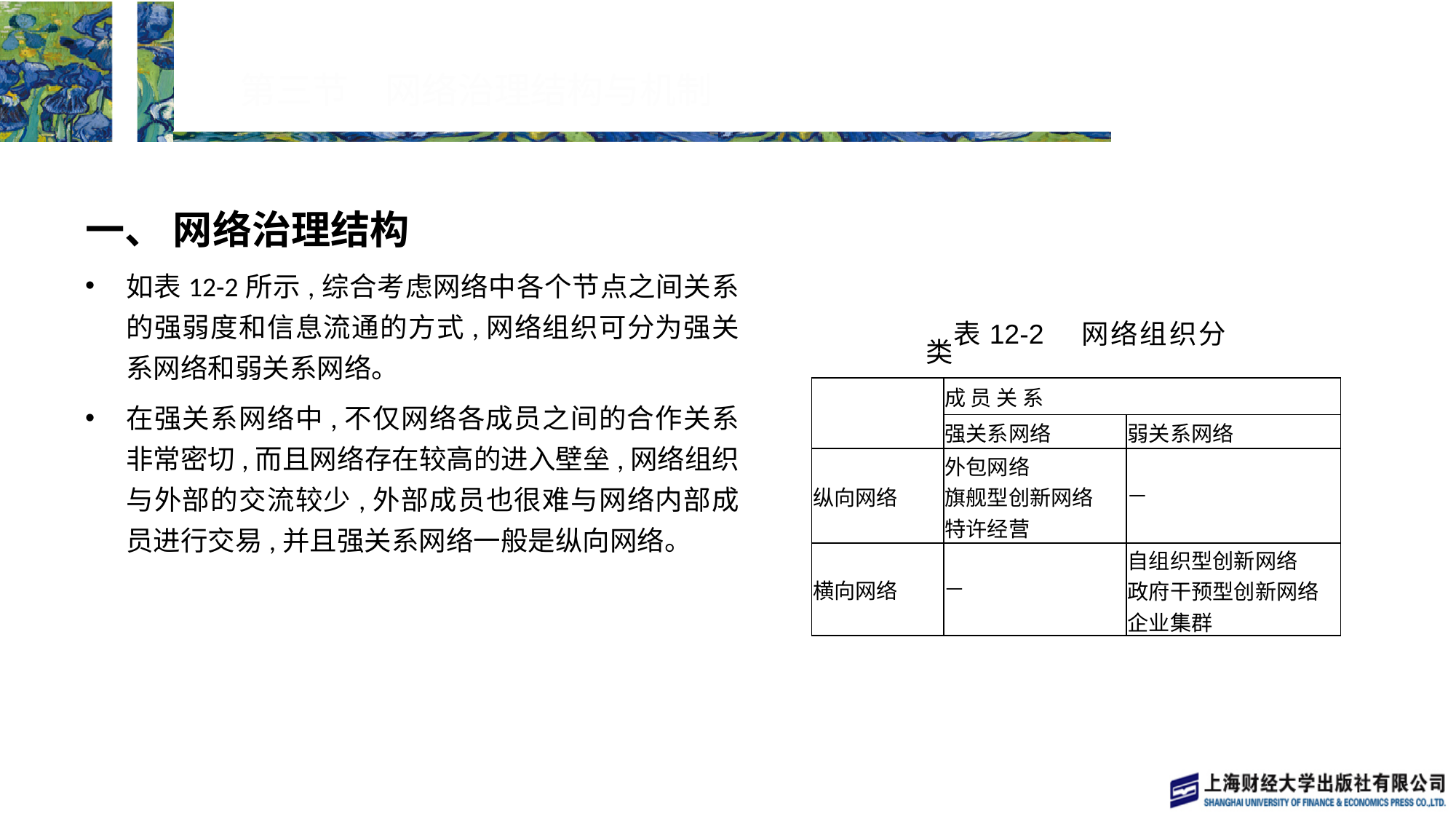

# 第三节　网络治理结构与机制
一、 网络治理结构
如表12-2所示,综合考虑网络中各个节点之间关系的强弱度和信息流通的方式,网络组织可分为强关系网络和弱关系网络。
在强关系网络中,不仅网络各成员之间的合作关系非常密切,而且网络存在较高的进入壁垒,网络组织与外部的交流较少,外部成员也很难与网络内部成员进行交易,并且强关系网络一般是纵向网络。
表12-2　网络组织分类
|  | 成 员 关 系 |  |
| --- | --- | --- |
|  | 强关系网络 | 弱关系网络 |
| 纵向网络 | 外包网络 旗舰型创新网络 特许经营 | — |
| 横向网络 | — | 自组织型创新网络 政府干预型创新网络 企业集群 |